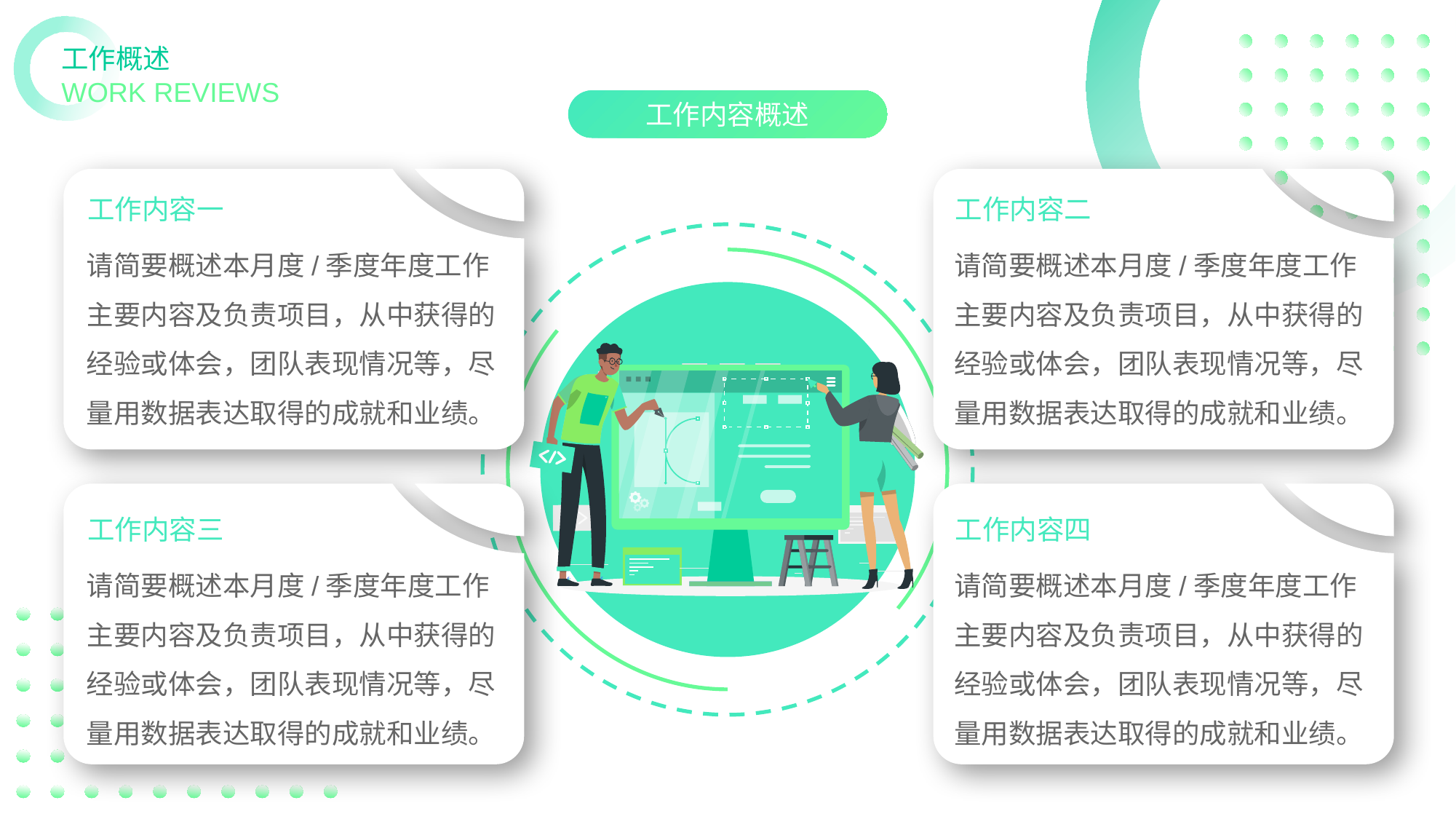

# 工作概述
WORK REVIEWS
工作内容概述

工作内容一
请简要概述本月度/季度年度工作主要内容及负责项目，从中获得的经验或体会，团队表现情况等，尽量用数据表达取得的成就和业绩。

工作内容二
请简要概述本月度/季度年度工作主要内容及负责项目，从中获得的经验或体会，团队表现情况等，尽量用数据表达取得的成就和业绩。

工作内容三
请简要概述本月度/季度年度工作主要内容及负责项目，从中获得的经验或体会，团队表现情况等，尽量用数据表达取得的成就和业绩。

工作内容四
请简要概述本月度/季度年度工作主要内容及负责项目，从中获得的经验或体会，团队表现情况等，尽量用数据表达取得的成就和业绩。